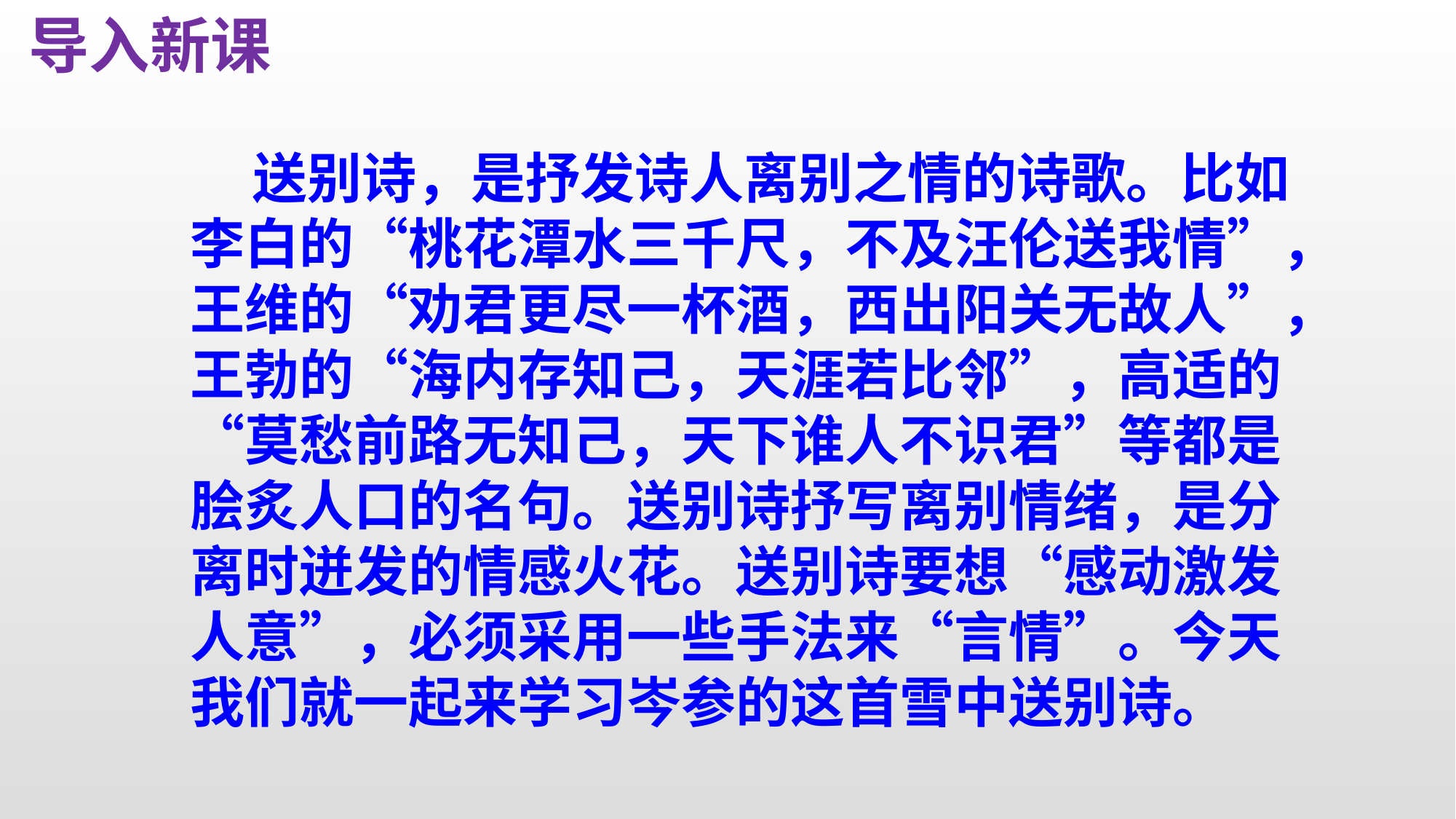

导入新课
    送别诗，是抒发诗人离别之情的诗歌。比如李白的“桃花潭水三千尺，不及汪伦送我情”，王维的“劝君更尽一杯酒，西出阳关无故人”，王勃的“海内存知己，天涯若比邻”，高适的“莫愁前路无知己，天下谁人不识君”等都是脍炙人口的名句。送别诗抒写离别情绪，是分离时迸发的情感火花。送别诗要想“感动激发人意”，必须采用一些手法来“言情”。今天我们就一起来学习岑参的这首雪中送别诗。